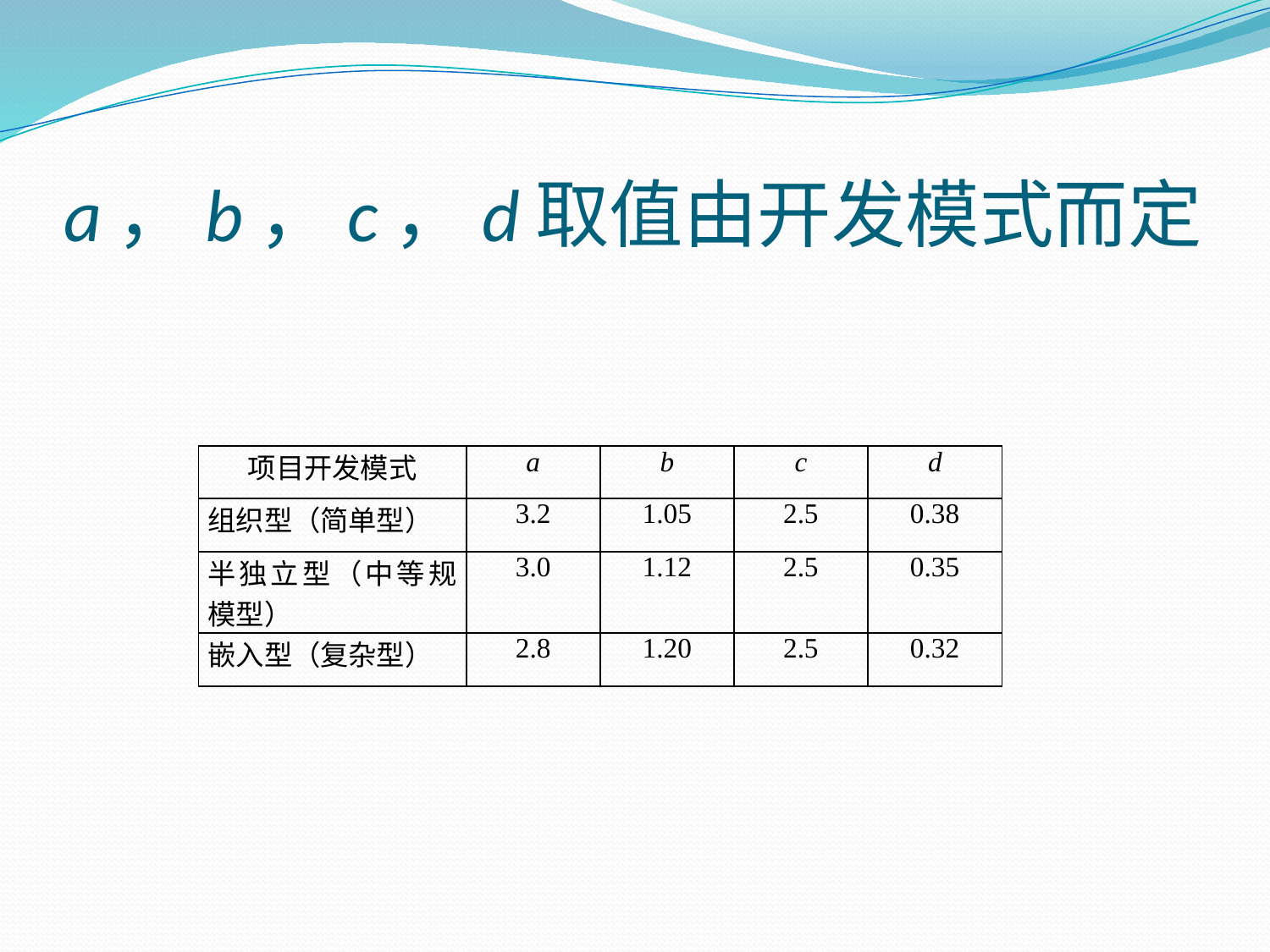

# a，b，c，d取值由开发模式而定
| 项目开发模式 | a | b | c | d |
| --- | --- | --- | --- | --- |
| 组织型（简单型） | 3.2 | 1.05 | 2.5 | 0.38 |
| 半独立型（中等规模型） | 3.0 | 1.12 | 2.5 | 0.35 |
| 嵌入型（复杂型） | 2.8 | 1.20 | 2.5 | 0.32 |